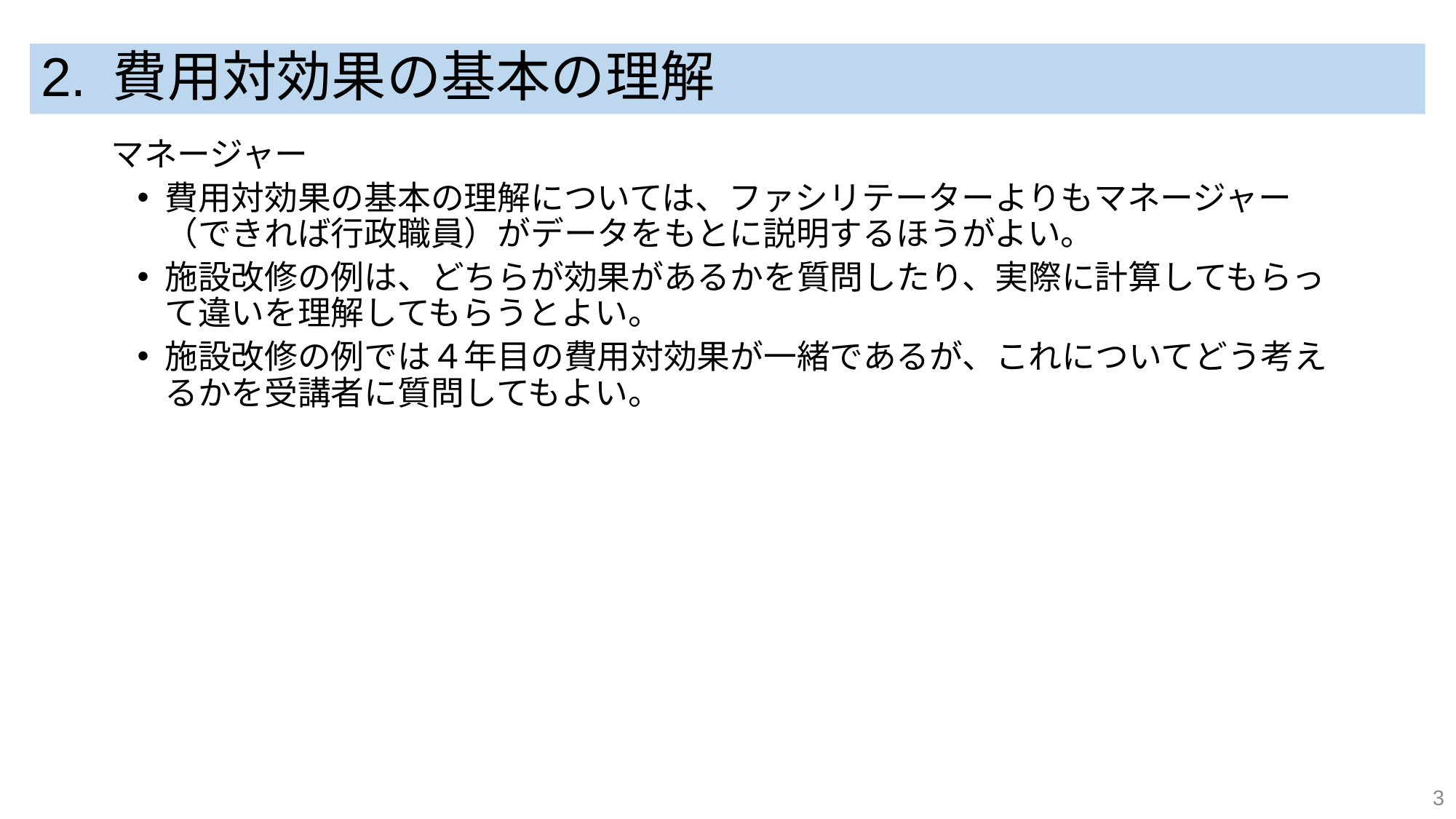

# 2. 費用対効果の基本の理解
マネージャー
費用対効果の基本の理解については、ファシリテーターよりもマネージャー（できれば行政職員）がデータをもとに説明するほうがよい。
施設改修の例は、どちらが効果があるかを質問したり、実際に計算してもらって違いを理解してもらうとよい。
施設改修の例では４年目の費用対効果が一緒であるが、これについてどう考えるかを受講者に質問してもよい。
3